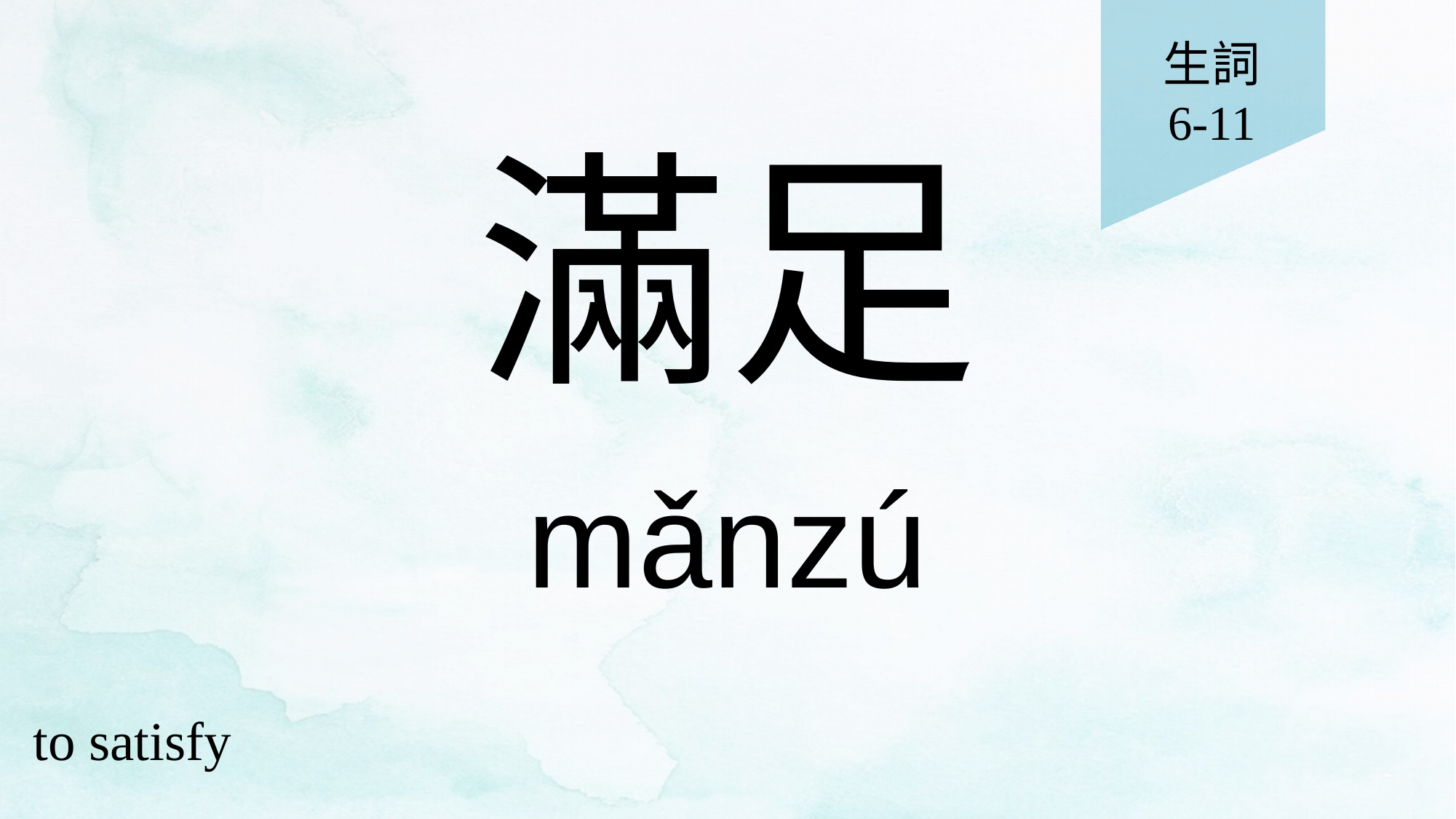

生詞
6-11
# 滿足
mǎnzú
to satisfy